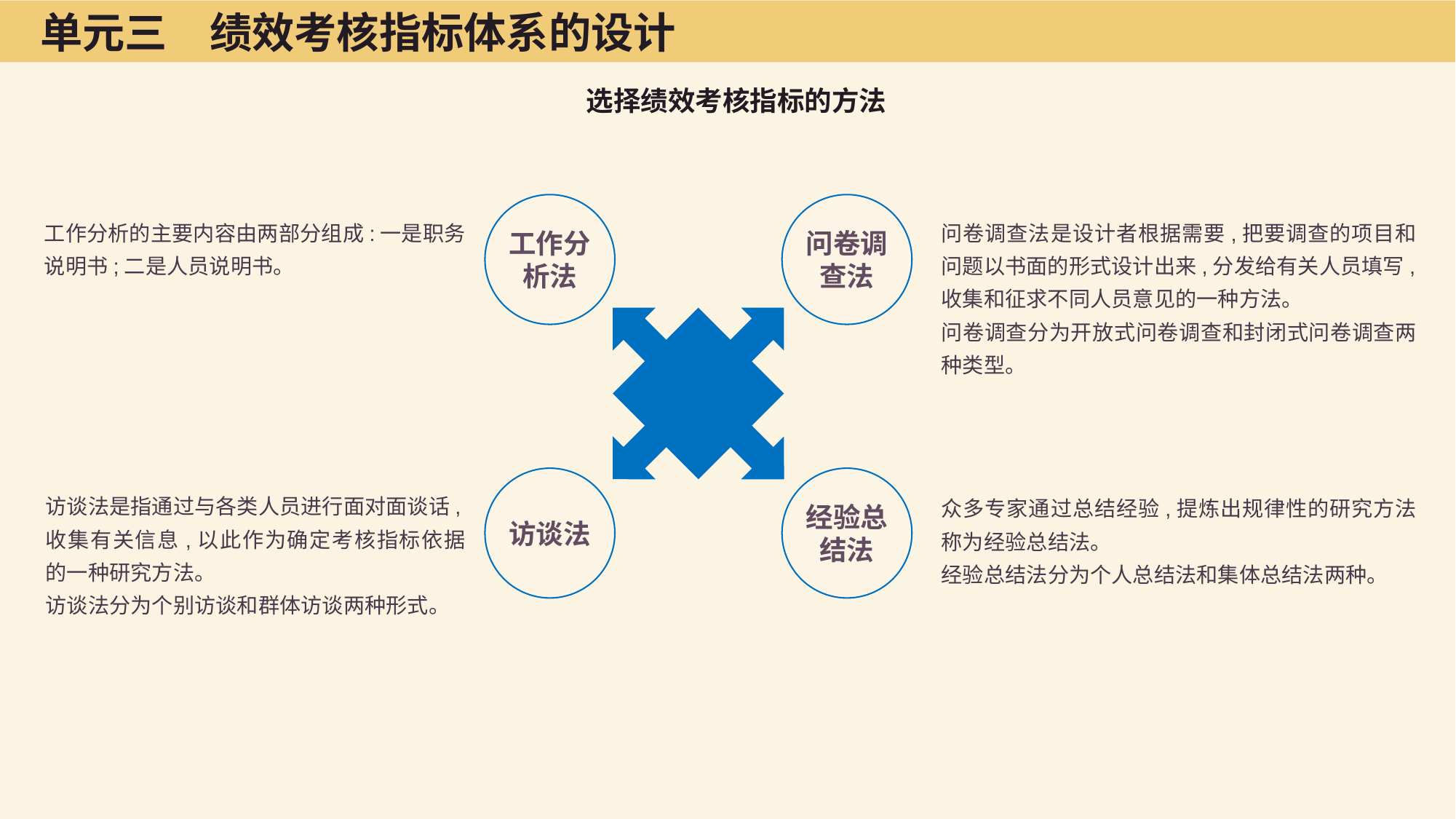

单元三　绩效考核指标体系的设计
选择绩效考核指标的方法
工作分析法
问卷调查法
工作分析的主要内容由两部分组成:一是职务说明书;二是人员说明书。

问卷调查法是设计者根据需要,把要调查的项目和问题以书面的形式设计出来,分发给有关人员填写,收集和征求不同人员意见的一种方法。
问卷调查分为开放式问卷调查和封闭式问卷调查两种类型。

访谈法
经验总结法
访谈法是指通过与各类人员进行面对面谈话,收集有关信息,以此作为确定考核指标依据的一种研究方法。
访谈法分为个别访谈和群体访谈两种形式。
众多专家通过总结经验,提炼出规律性的研究方法称为经验总结法。
经验总结法分为个人总结法和集体总结法两种。